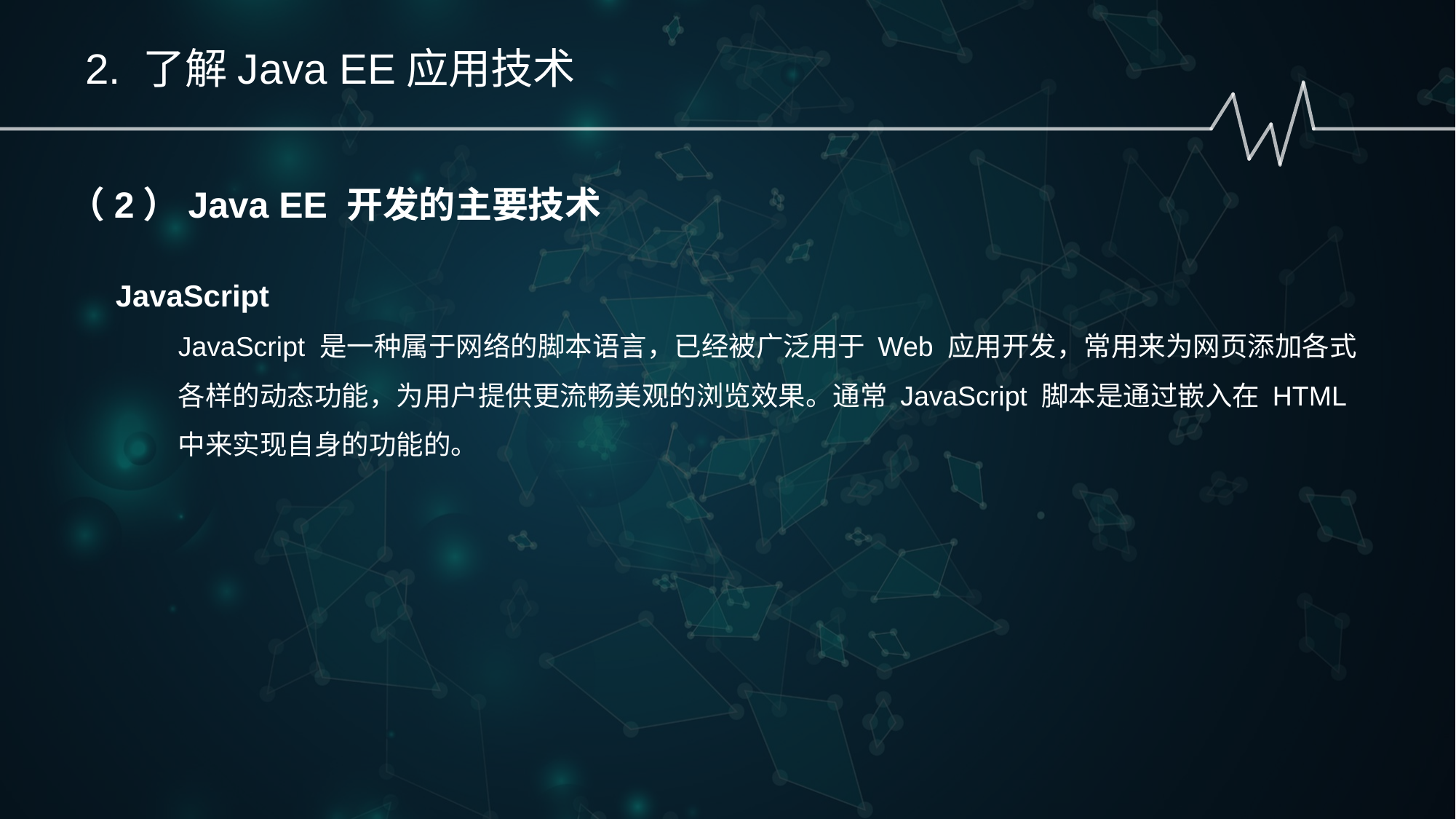

2. 了解Java EE应用技术
（2）Java EE 开发的主要技术

      JavaScript
JavaScript 是一种属于网络的脚本语言，已经被广泛用于 Web 应用开发，常用来为网页添加各式各样的动态功能，为用户提供更流畅美观的浏览效果。通常 JavaScript 脚本是通过嵌入在 HTML 中来实现自身的功能的。